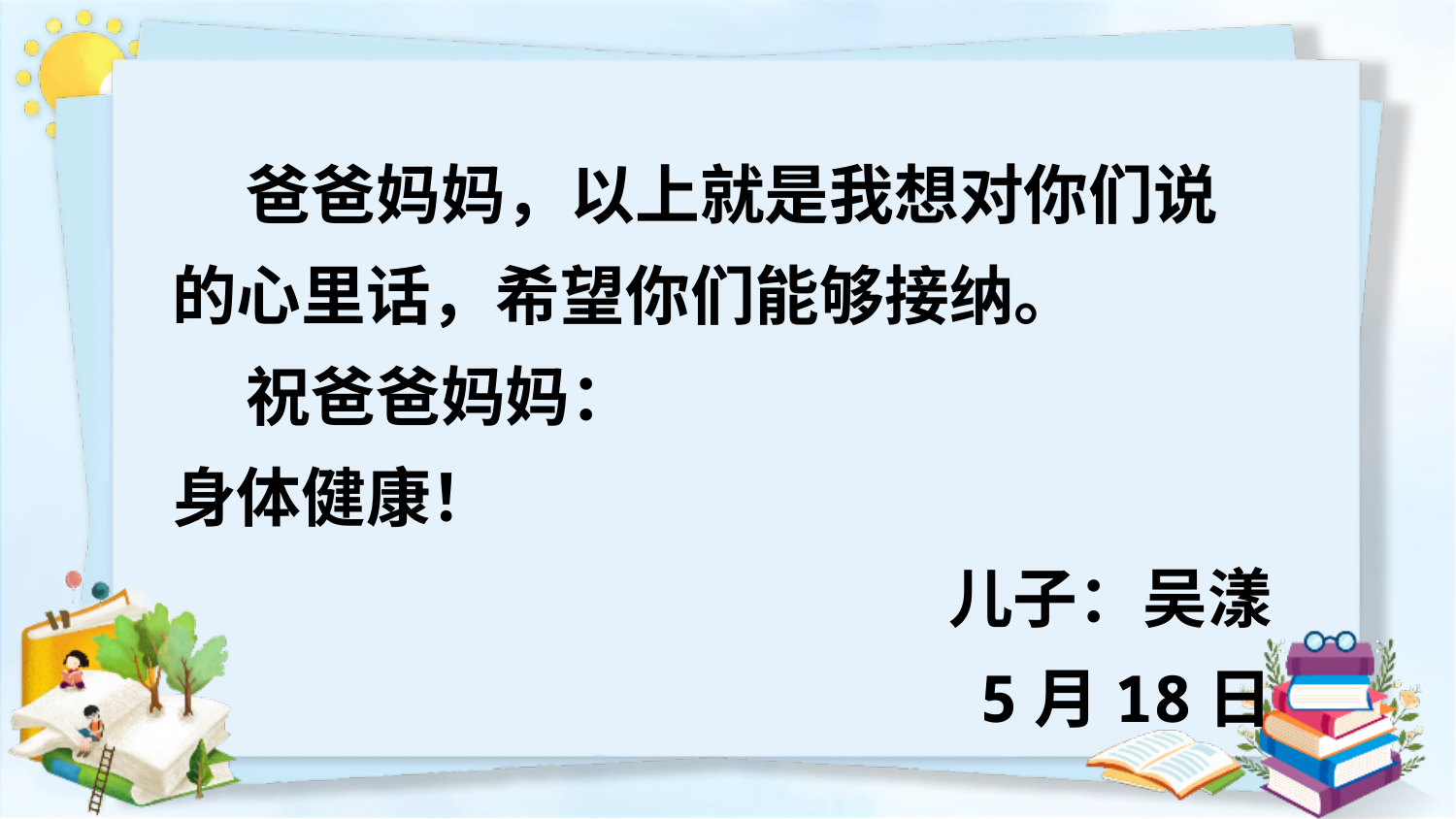

爸爸妈妈，以上就是我想对你们说的心里话，希望你们能够接纳。
    祝爸爸妈妈：
身体健康！
儿子：吴漾
5月18日